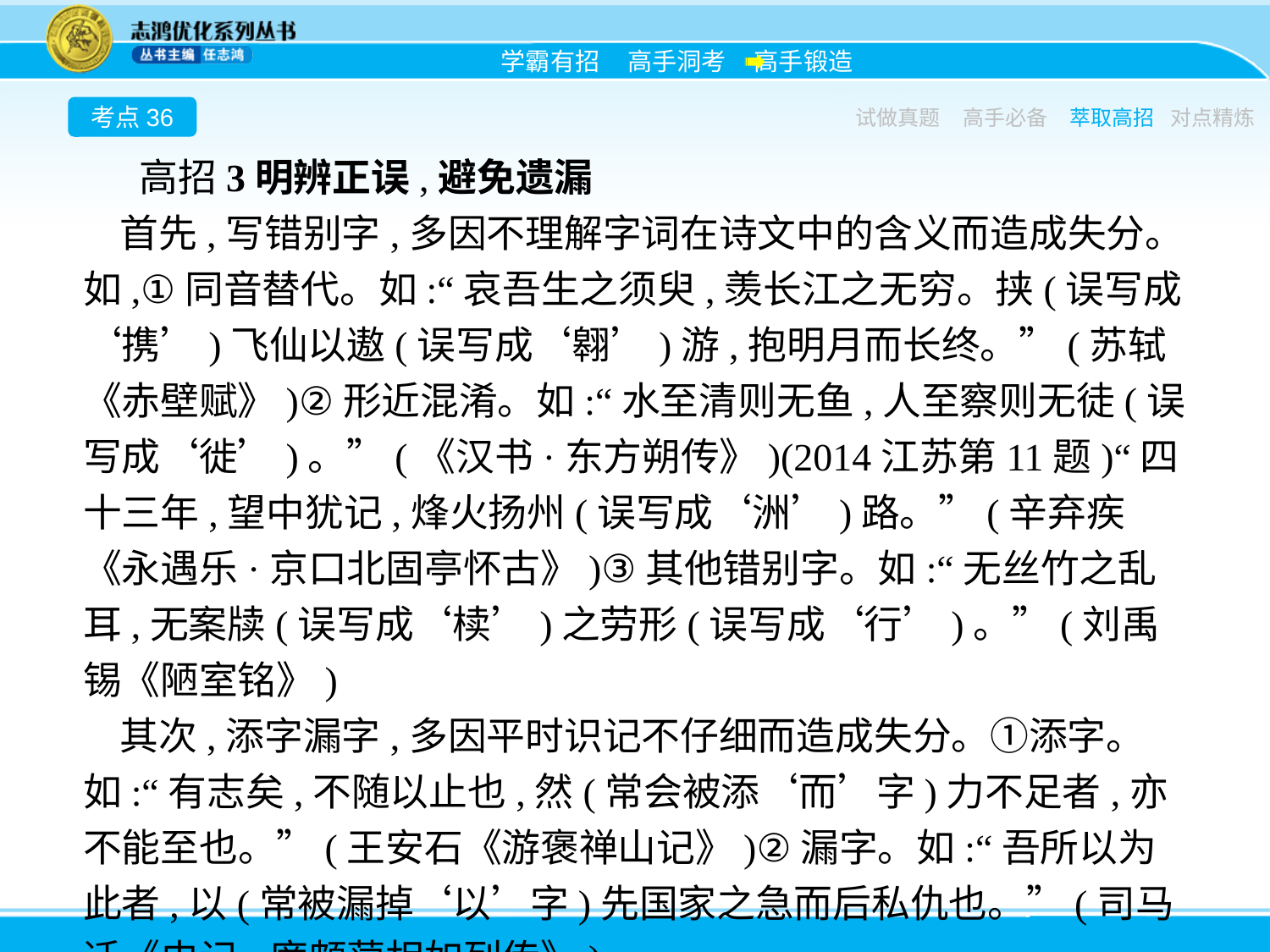

考点36
试做真题
高手必备
萃取高招
对点精炼
高招3明辨正误,避免遗漏
首先,写错别字,多因不理解字词在诗文中的含义而造成失分。如,①同音替代。如:“哀吾生之须臾,羡长江之无穷。挟(误写成‘携’)飞仙以遨(误写成‘翱’)游,抱明月而长终。”(苏轼《赤壁赋》)②形近混淆。如:“水至清则无鱼,人至察则无徒(误写成‘徙’)。”(《汉书·东方朔传》)(2014江苏第11题)“四十三年,望中犹记,烽火扬州(误写成‘洲’)路。”(辛弃疾《永遇乐·京口北固亭怀古》)③其他错别字。如:“无丝竹之乱耳,无案牍(误写成‘椟’)之劳形(误写成‘行’)。”(刘禹锡《陋室铭》)
其次,添字漏字,多因平时识记不仔细而造成失分。①添字。如:“有志矣,不随以止也,然(常会被添‘而’字)力不足者,亦不能至也。”(王安石《游褒禅山记》)②漏字。如:“吾所以为此者,以(常被漏掉‘以’字)先国家之急而后私仇也。”(司马迁《史记·廉颇蔺相如列传》)